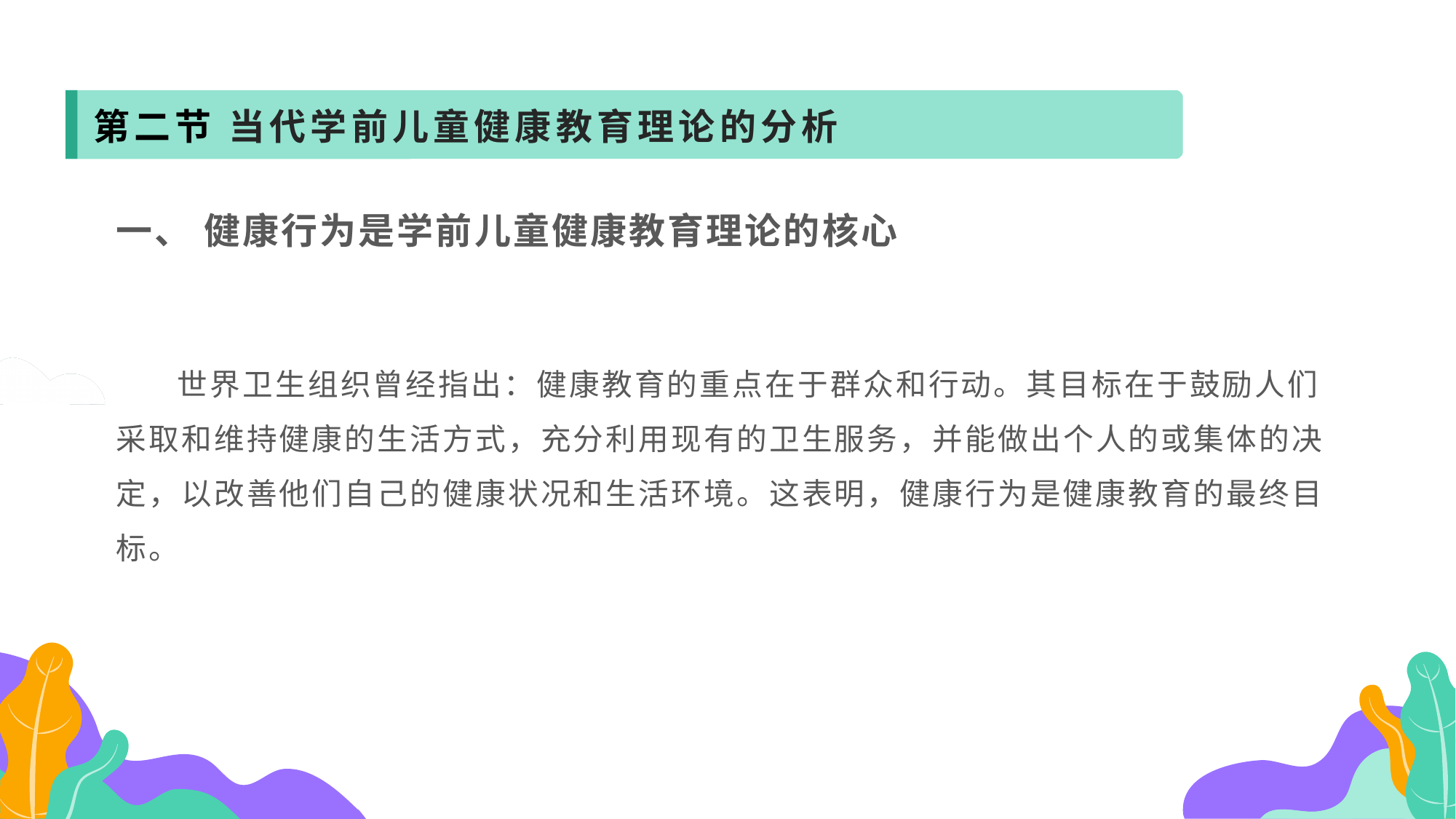

第二节 当代学前儿童健康教育理论的分析
一、 健康行为是学前儿童健康教育理论的核心

      世界卫生组织曾经指出：健康教育的重点在于群众和行动。其目标在于鼓励人们采取和维持健康的生活方式，充分利用现有的卫生服务，并能做出个人的或集体的决定，以改善他们自己的健康状况和生活环境。这表明，健康行为是健康教育的最终目标。